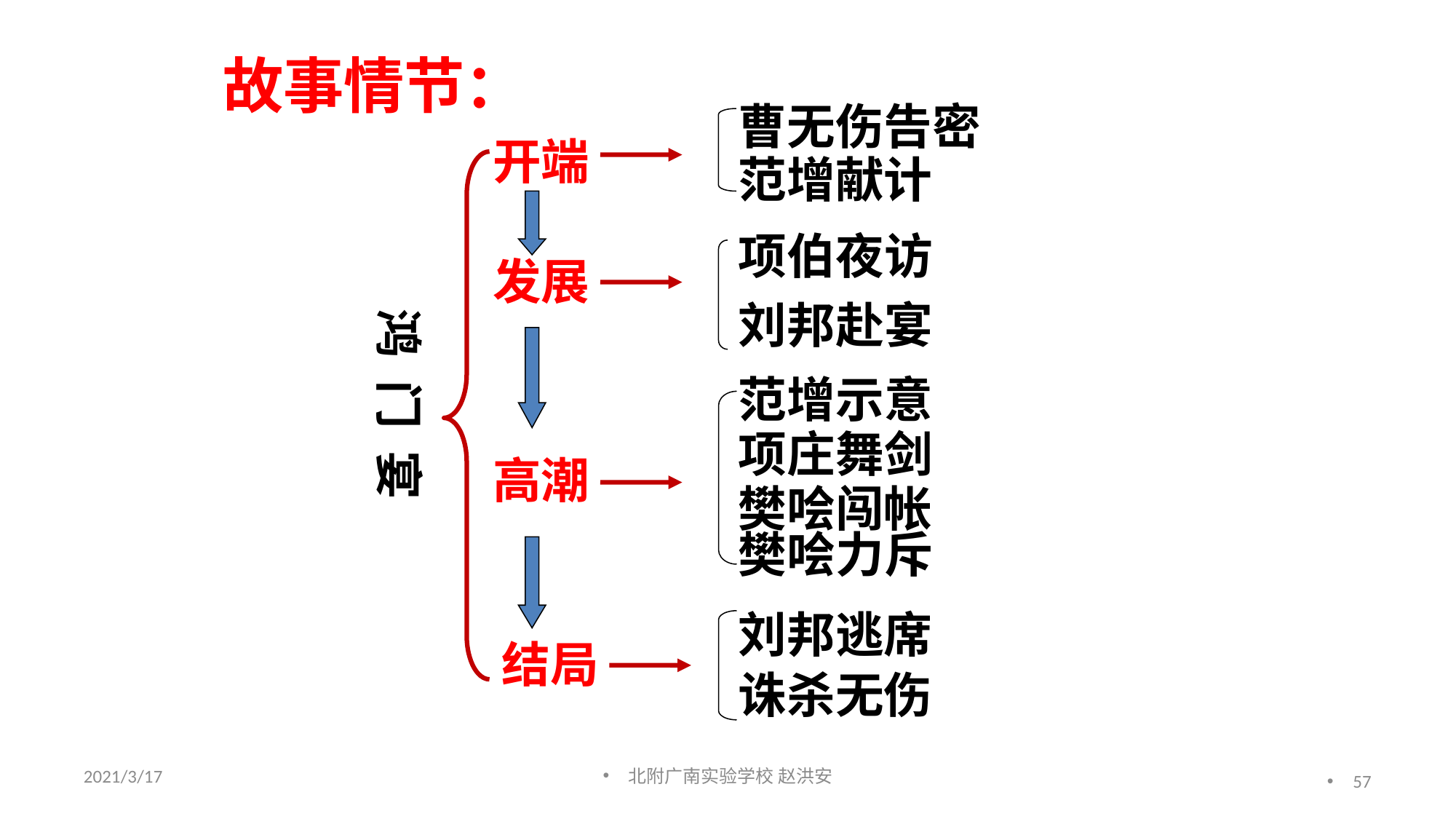

故事情节：
曹无伤告密

开端
范增献计

项伯夜访

发展

刘邦赴宴
鸿  门  宴

范增示意

项庄舞剑
高潮
樊哙闯帐

樊哙力斥

刘邦逃席

结局
诛杀无伤

2021/3/17
北附广南实验学校 赵洪安
57